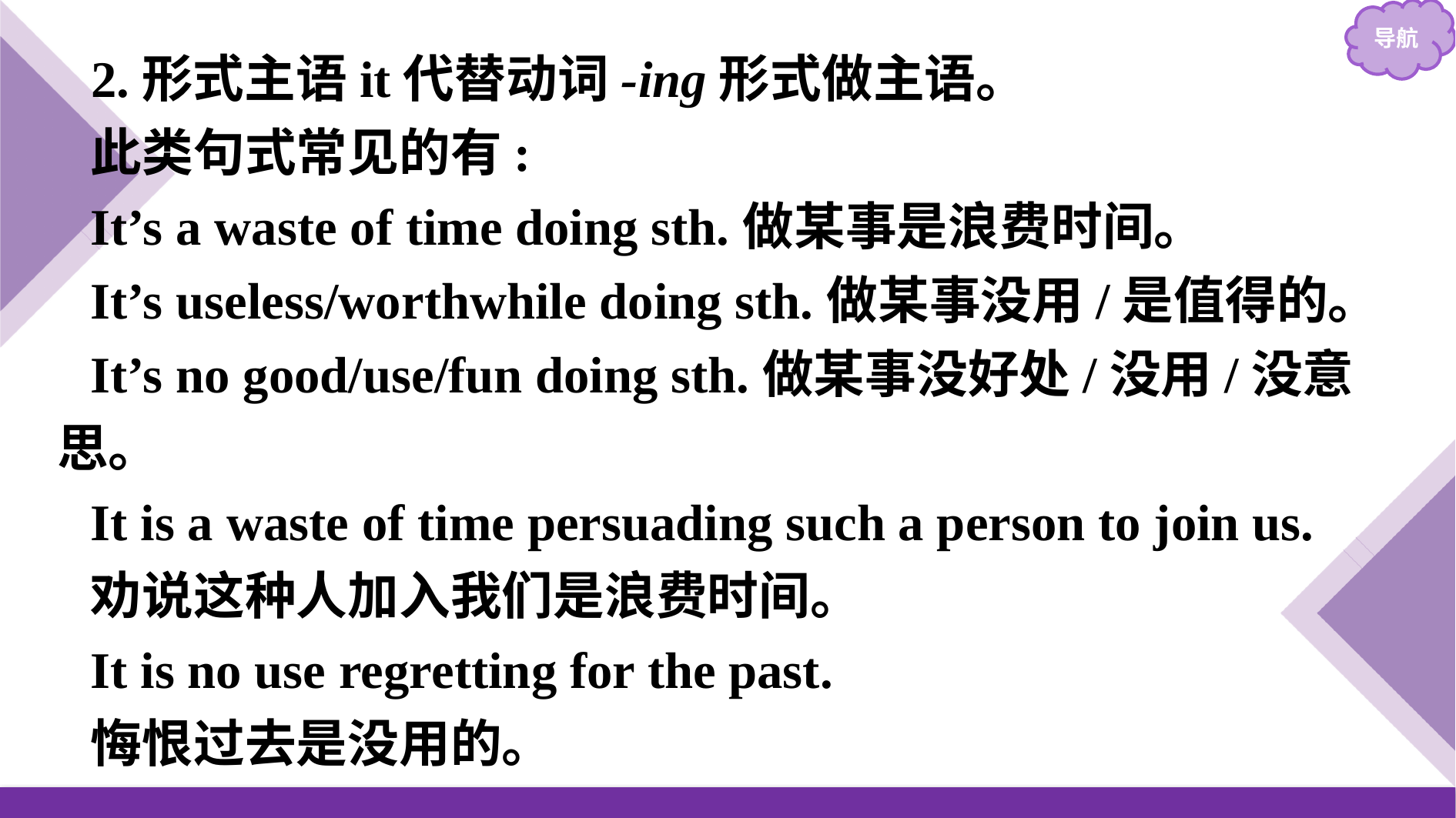

2.形式主语it代替动词-ing形式做主语。
此类句式常见的有:
It’s a waste of time doing sth.做某事是浪费时间。
It’s useless/worthwhile doing sth.做某事没用/是值得的。
It’s no good/use/fun doing sth.做某事没好处/没用/没意思。
It is a waste of time persuading such a person to join us.
劝说这种人加入我们是浪费时间。
It is no use regretting for the past.
悔恨过去是没用的。